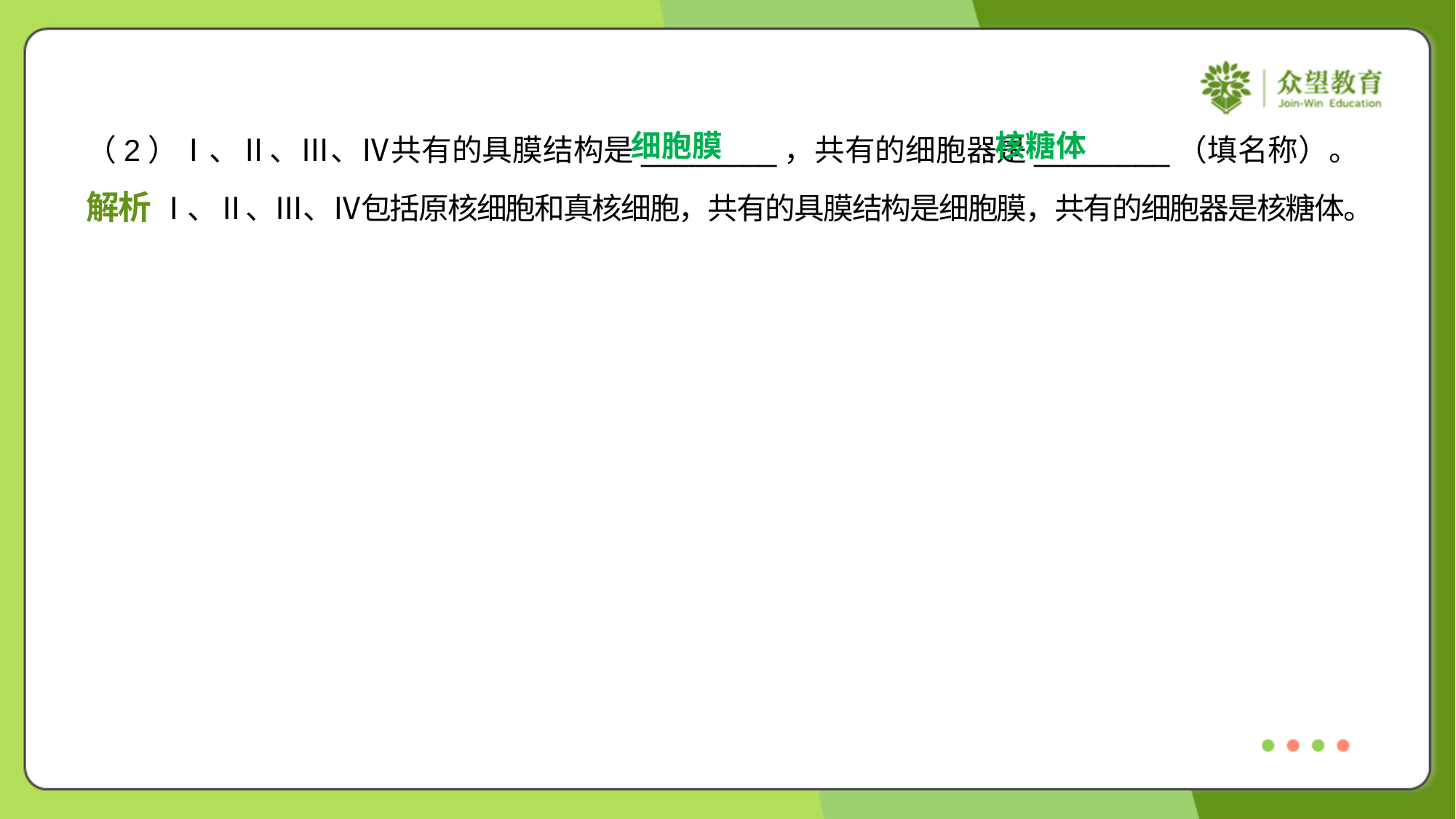

细胞膜
核糖体
（2）Ⅰ、Ⅱ、Ⅲ、Ⅳ共有的具膜结构是________，共有的细胞器是________（填名称）。
解析 Ⅰ、Ⅱ、Ⅲ、Ⅳ包括原核细胞和真核细胞，共有的具膜结构是细胞膜，共有的细胞器是核糖体。